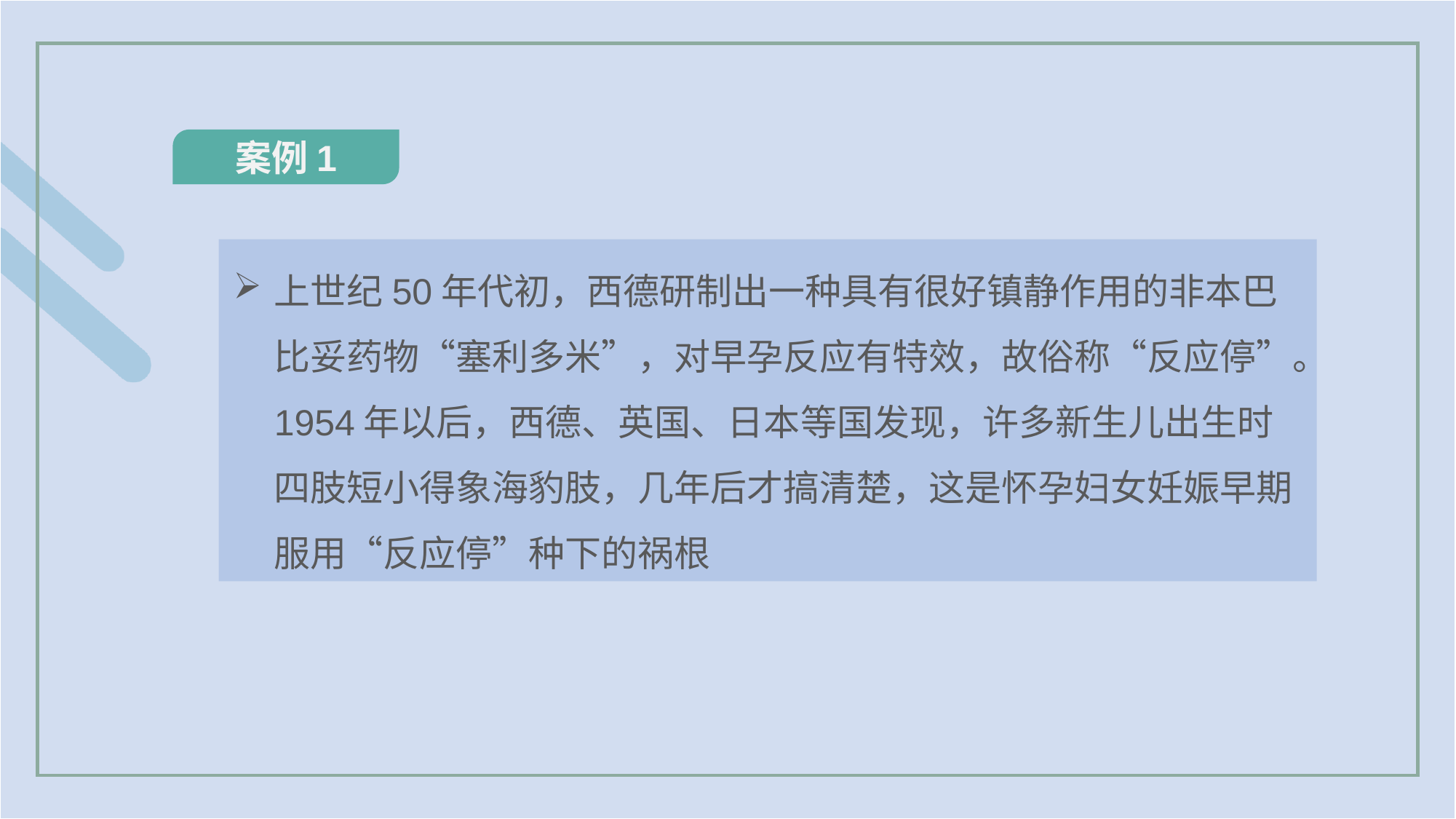

案例1
上世纪50年代初，西德研制出一种具有很好镇静作用的非本巴比妥药物“塞利多米”，对早孕反应有特效，故俗称“反应停”。1954年以后，西德、英国、日本等国发现，许多新生儿出生时四肢短小得象海豹肢，几年后才搞清楚，这是怀孕妇女妊娠早期服用“反应停”种下的祸根